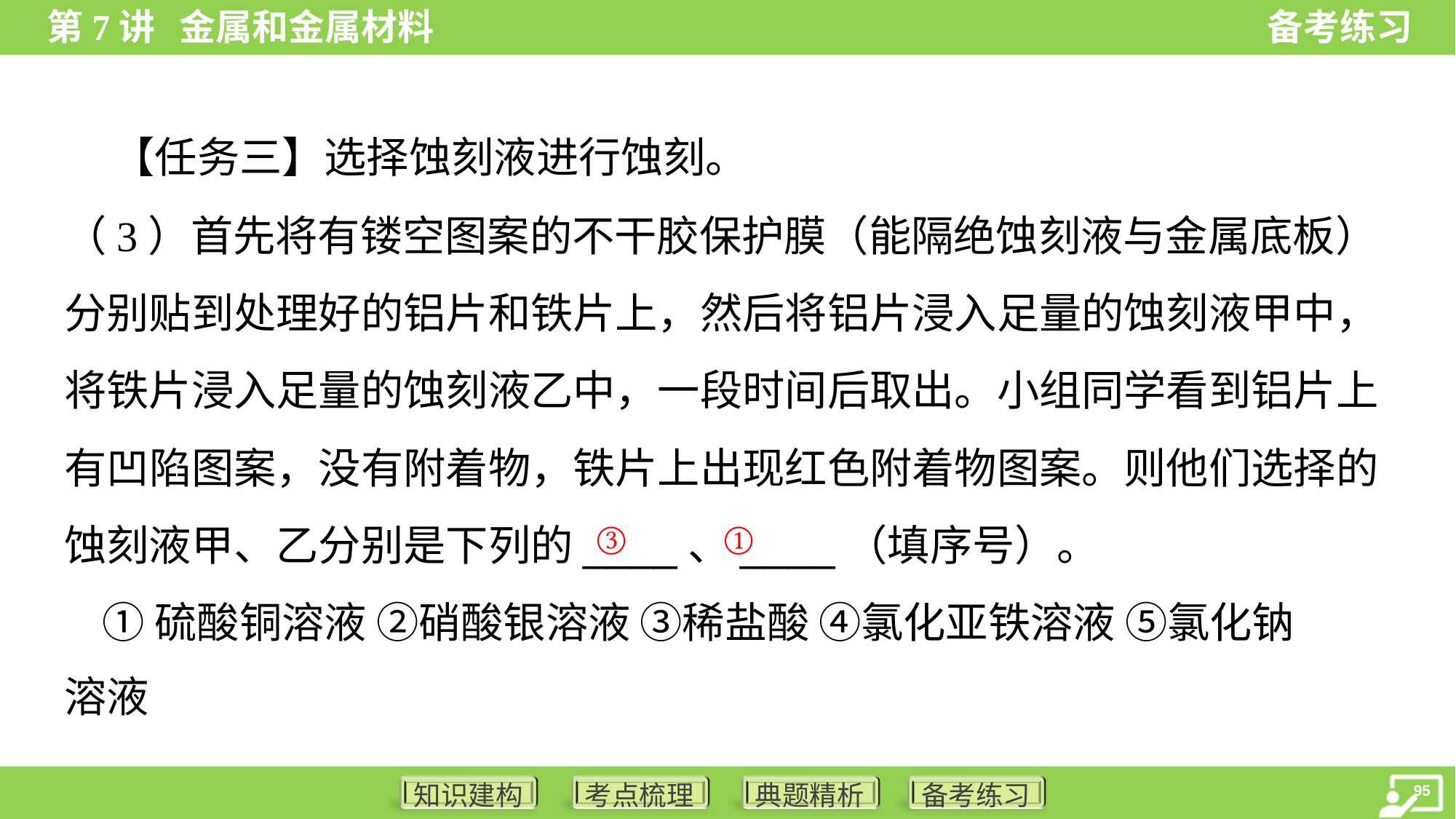

【任务三】选择蚀刻液进行蚀刻。
（3）首先将有镂空图案的不干胶保护膜（能隔绝蚀刻液与金属底板）
分别贴到处理好的铝片和铁片上，然后将铝片浸入足量的蚀刻液甲中，
将铁片浸入足量的蚀刻液乙中，一段时间后取出。小组同学看到铝片上
有凹陷图案，没有附着物，铁片上出现红色附着物图案。则他们选择的
蚀刻液甲、乙分别是下列的____、____（填序号）。
    ①硫酸铜溶液 ②硝酸银溶液 ③稀盐酸 ④氯化亚铁溶液 ⑤氯化钠
溶液
③
①